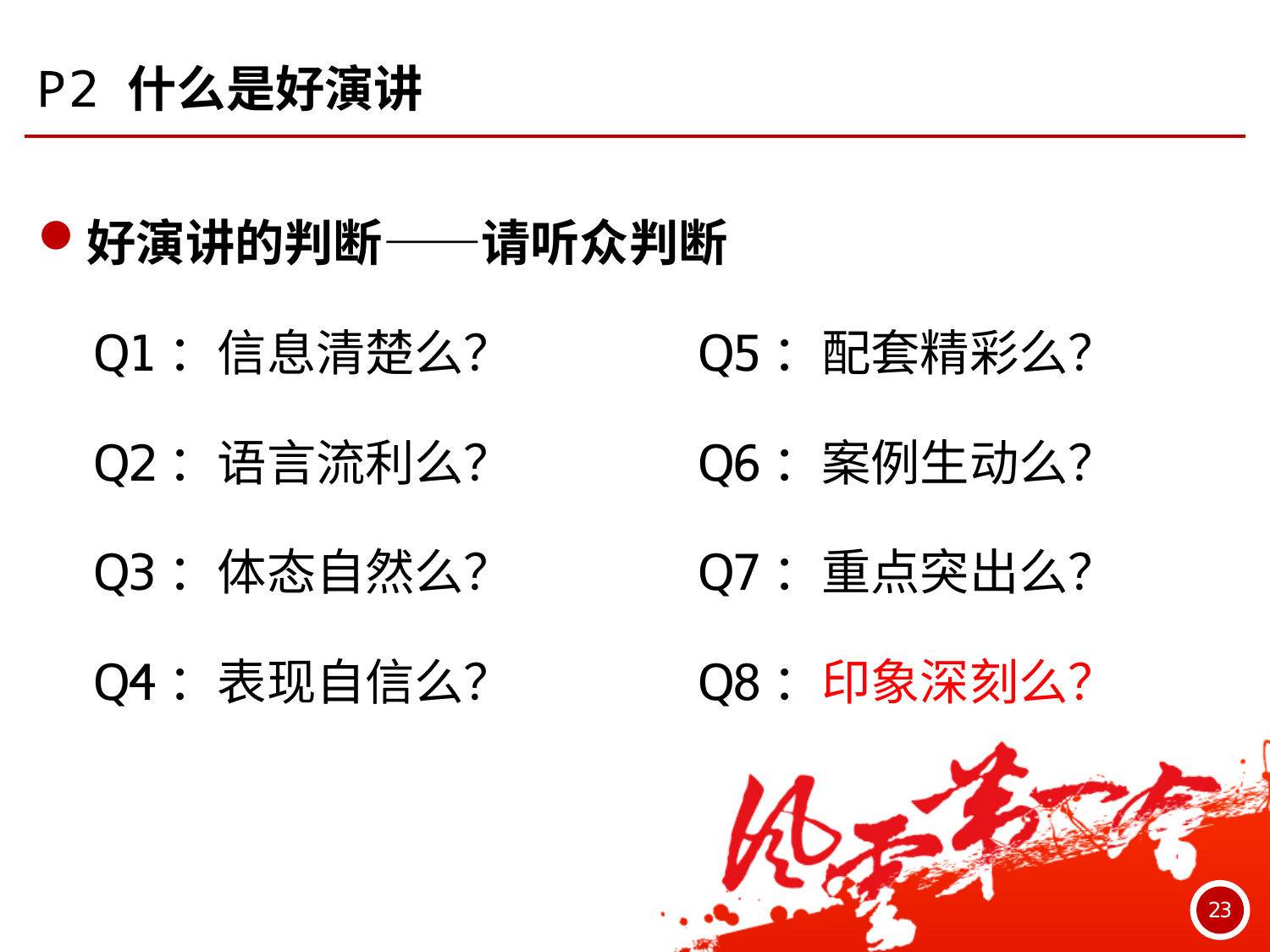

# P2 什么是好演讲
好演讲的判断——请听众判断
	  Q1：信息清楚么？		Q5：配套精彩么？
	  Q2：语言流利么？		Q6：案例生动么？
	  Q3：体态自然么？		Q7：重点突出么？
	  Q4：表现自信么？		Q8：印象深刻么？

23